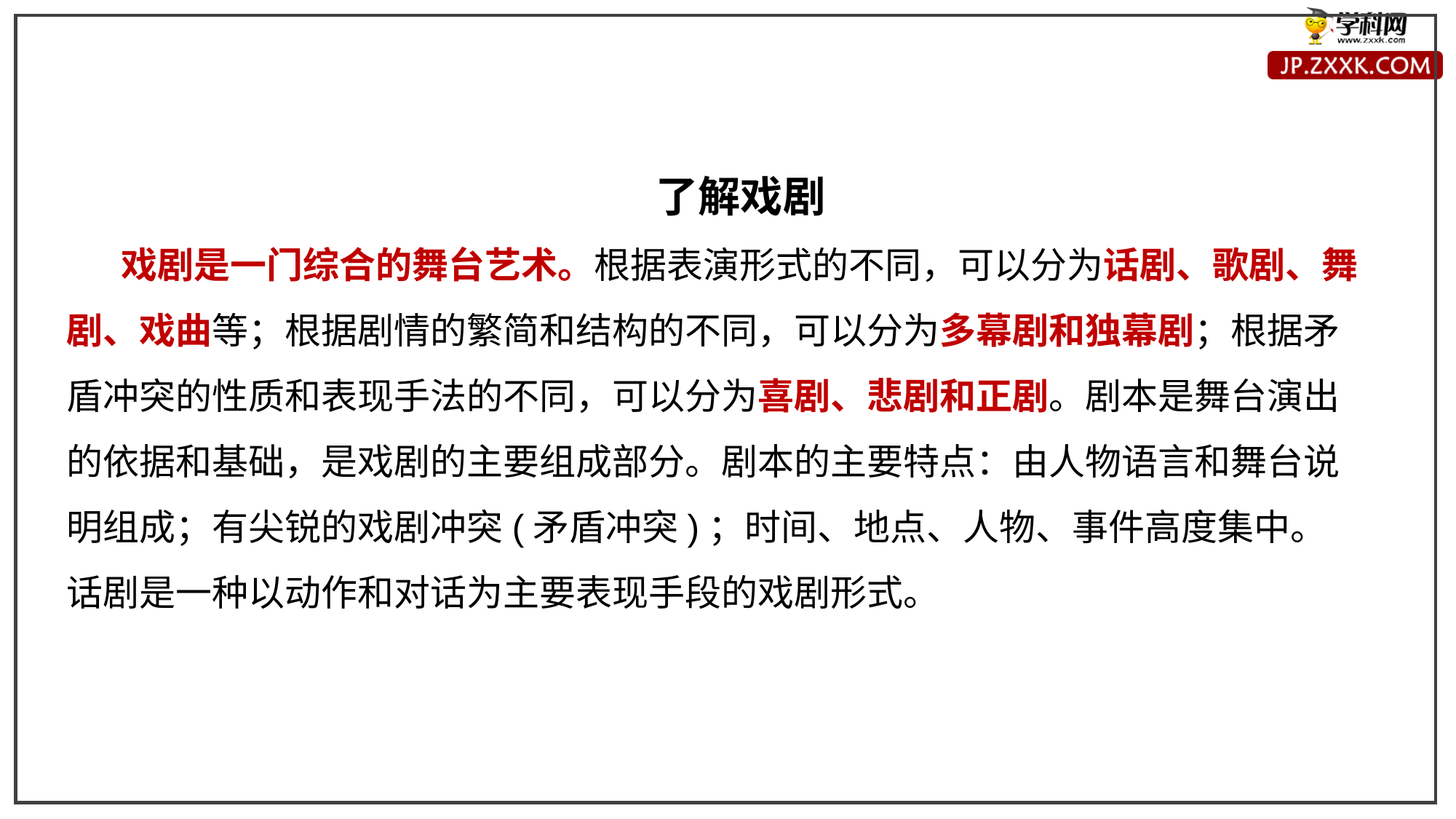

了解戏剧
戏剧是一门综合的舞台艺术。根据表演形式的不同，可以分为话剧、歌剧、舞剧、戏曲等；根据剧情的繁简和结构的不同，可以分为多幕剧和独幕剧；根据矛盾冲突的性质和表现手法的不同，可以分为喜剧、悲剧和正剧。剧本是舞台演出的依据和基础，是戏剧的主要组成部分。剧本的主要特点：由人物语言和舞台说明组成；有尖锐的戏剧冲突(矛盾冲突)；时间、地点、人物、事件高度集中。话剧是一种以动作和对话为主要表现手段的戏剧形式。